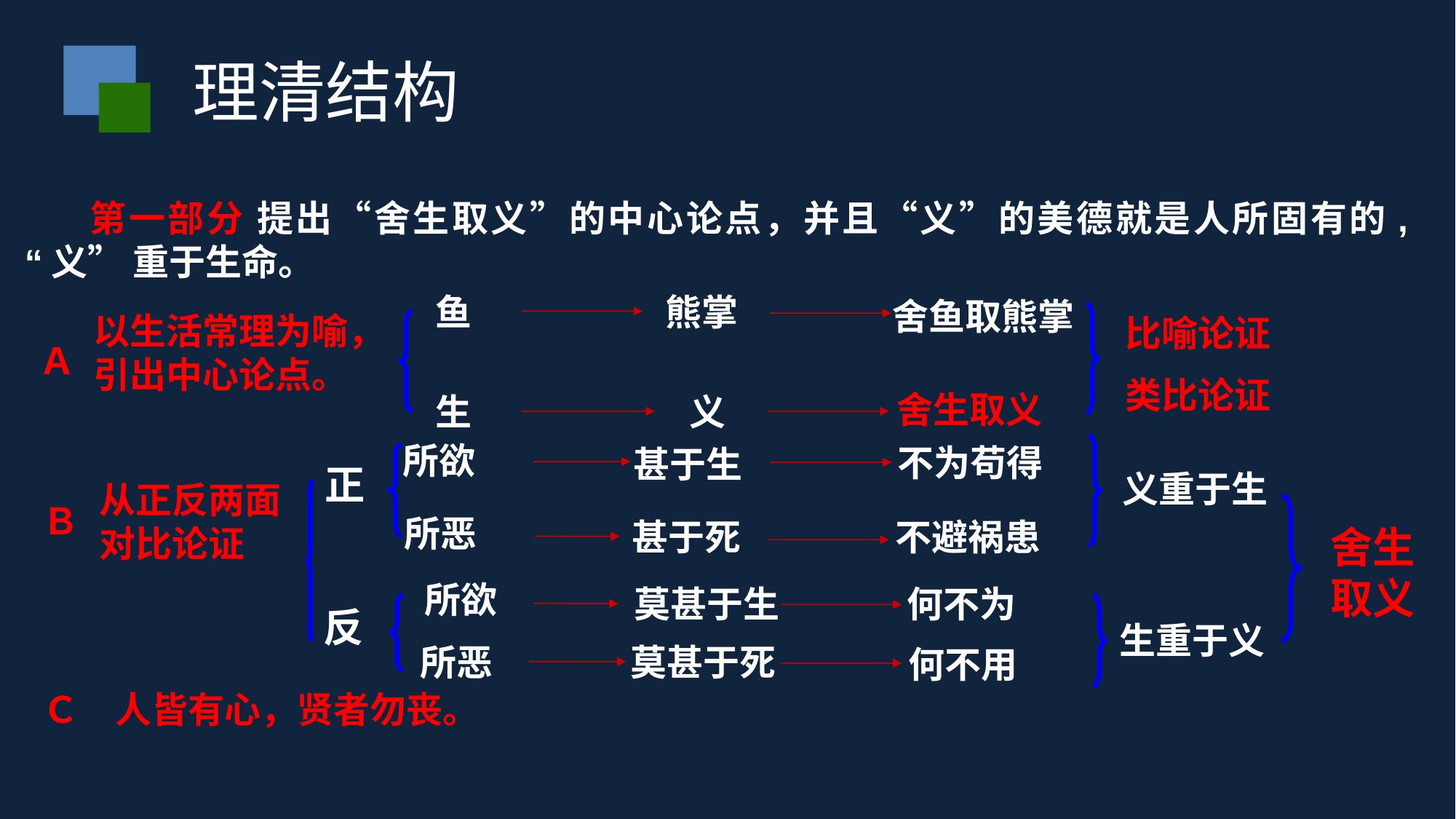

理清结构

  第一部分 提出“舍生取义”的中心论点，并且“义”的美德就是人所固有的, “义” 重于生命。
鱼
熊掌
舍鱼取熊掌
以生活常理为喻，引出中心论点。
Ａ

比喻论证
类比论证

舍生取义
生
义

所欲

不为苟得

义重于生
甚于生

正
从正反两面对比论证
Ｂ

所恶

甚于死

不避祸患
舍生取义
所欲

何不为
莫甚于生

生重于义

反
所恶

莫甚于死

何不用
Ｃ
人皆有心，贤者勿丧。